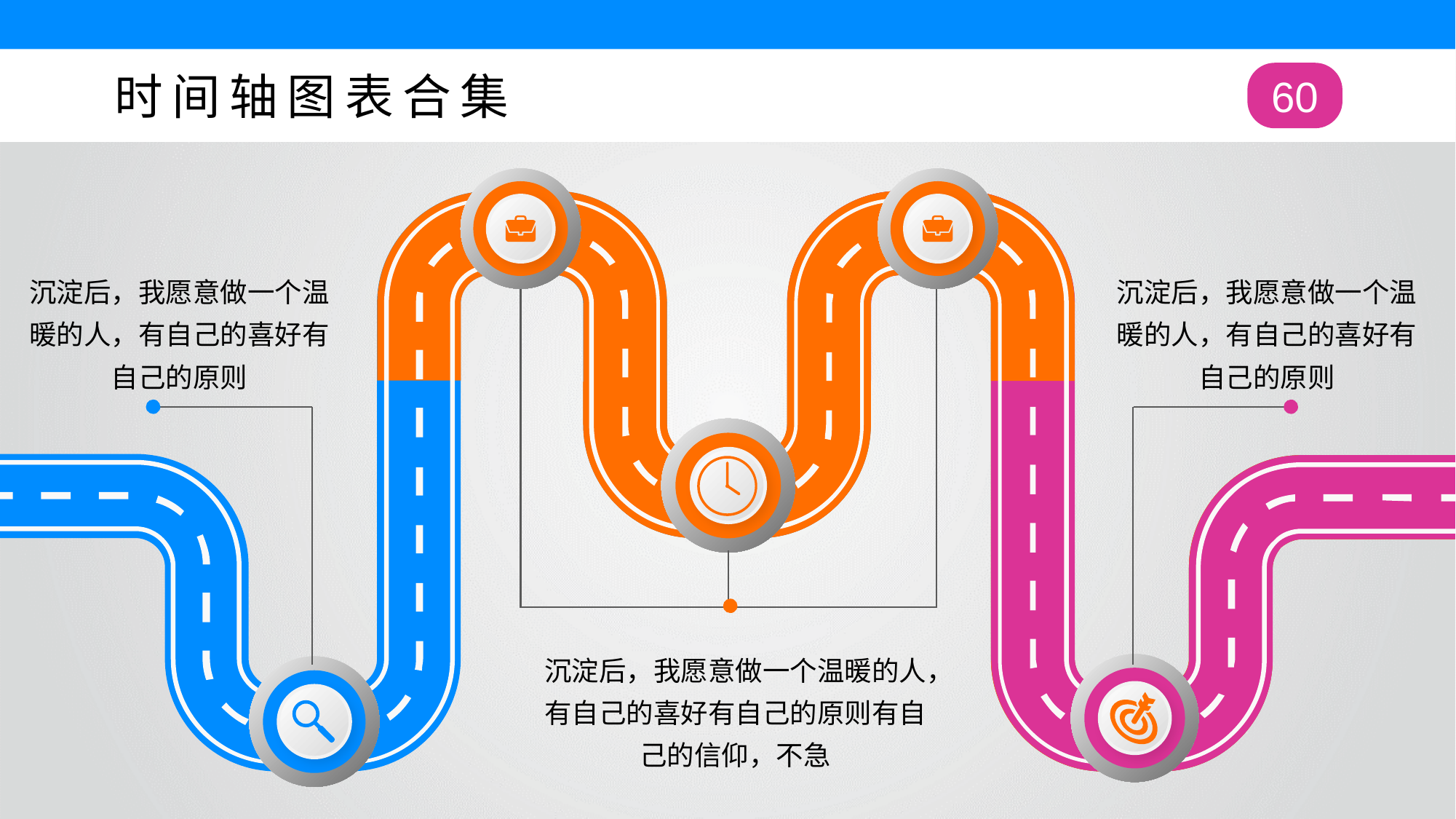

时间轴图表合集
60

沉淀后，我愿意做一个温暖的人，有自己的喜好有自己的原则

沉淀后，我愿意做一个温暖的人，有自己的喜好有自己的原则

沉淀后，我愿意做一个温暖的人，有自己的喜好有自己的原则有自己的信仰，不急